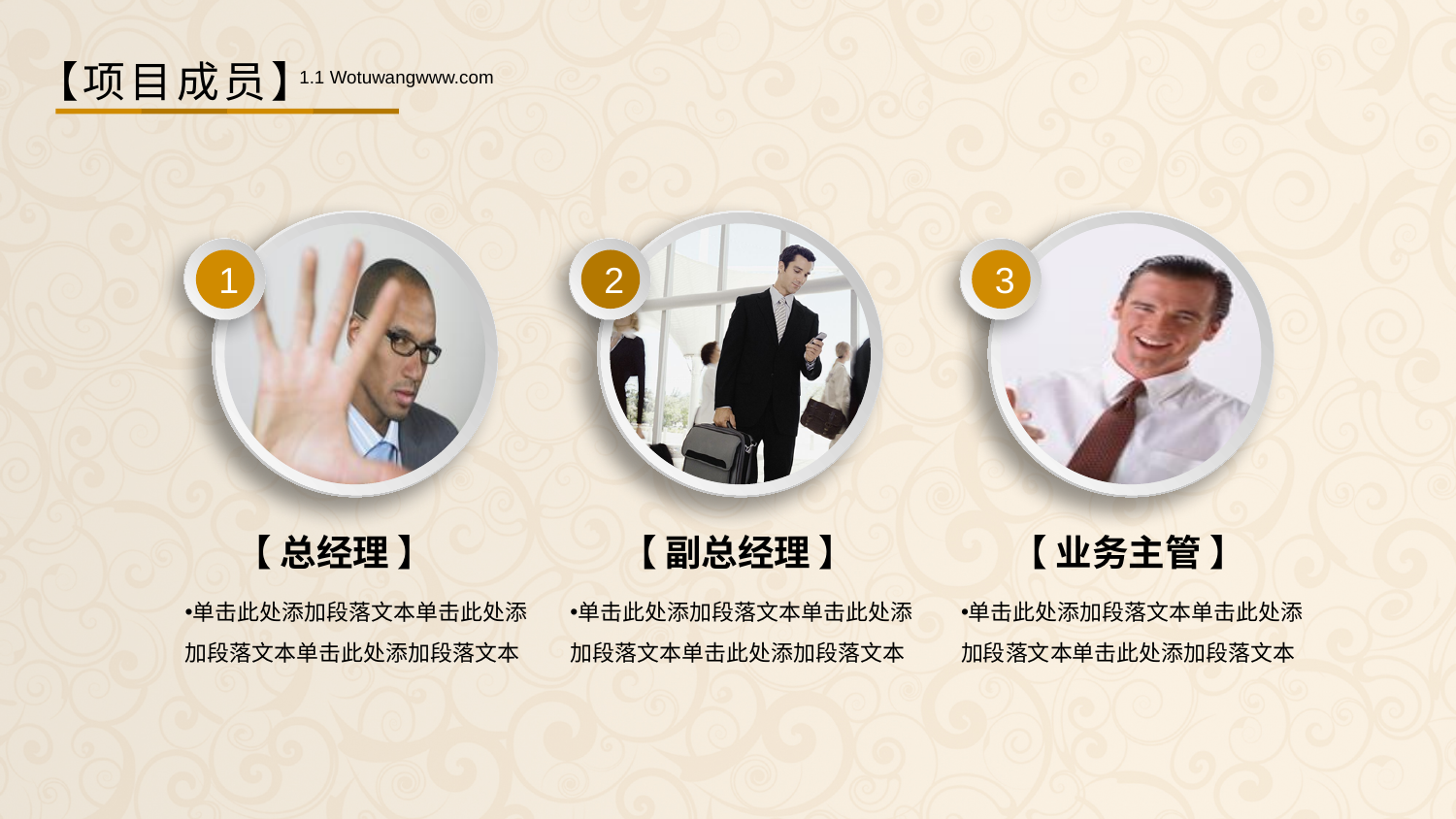

【项目成员】
1.1 Wotuwangwww.com

1

2

3
【 总经理 】
单击此处添加段落文本单击此处添加段落文本单击此处添加段落文本

【 副总经理 】
单击此处添加段落文本单击此处添加段落文本单击此处添加段落文本

【 业务主管 】
单击此处添加段落文本单击此处添加段落文本单击此处添加段落文本